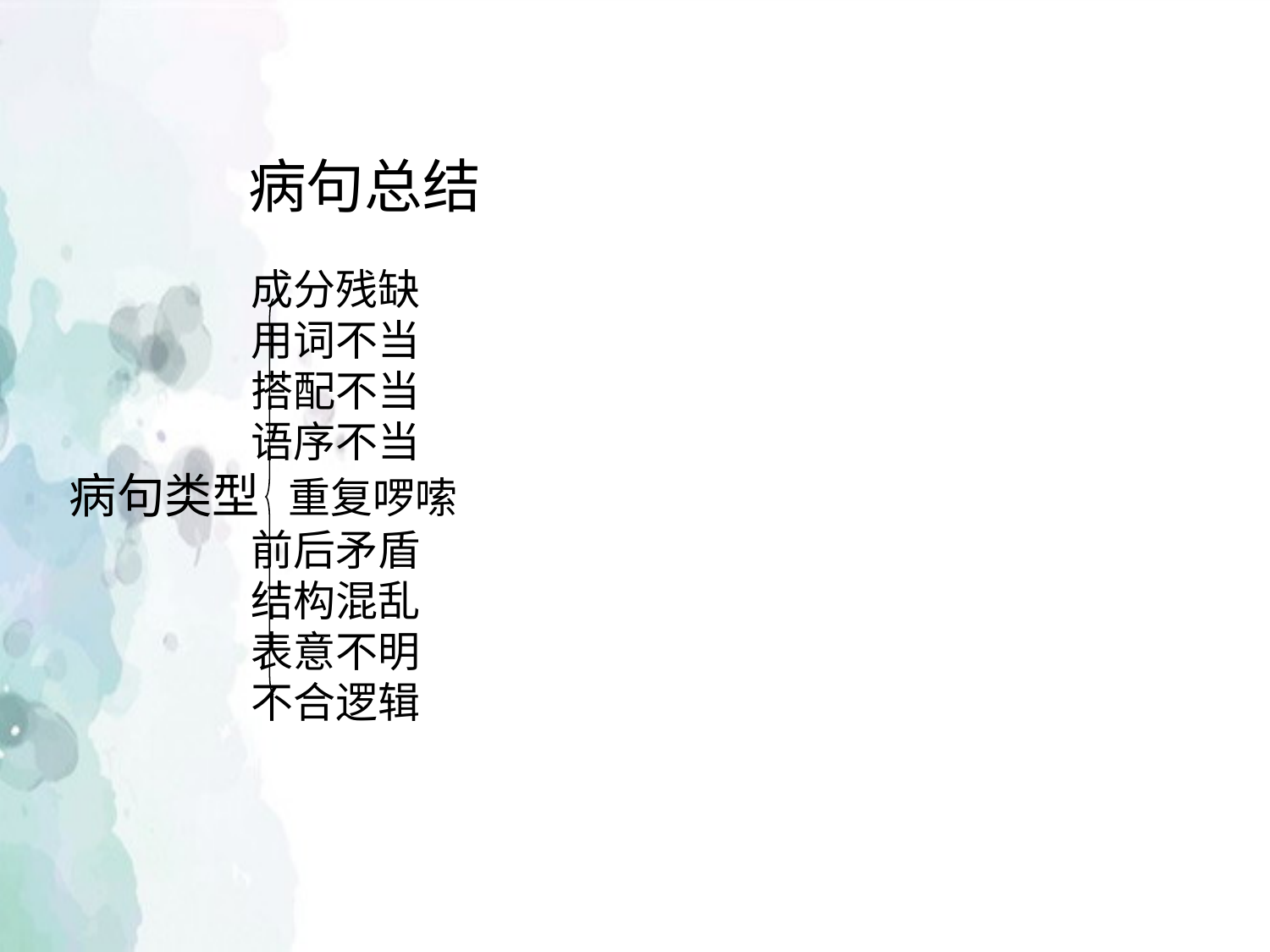

病句总结
                  成分残缺
                  用词不当
                  搭配不当
                  语序不当
病句类型   重复啰嗦
                  前后矛盾
                  结构混乱
                  表意不明
                  不合逻辑